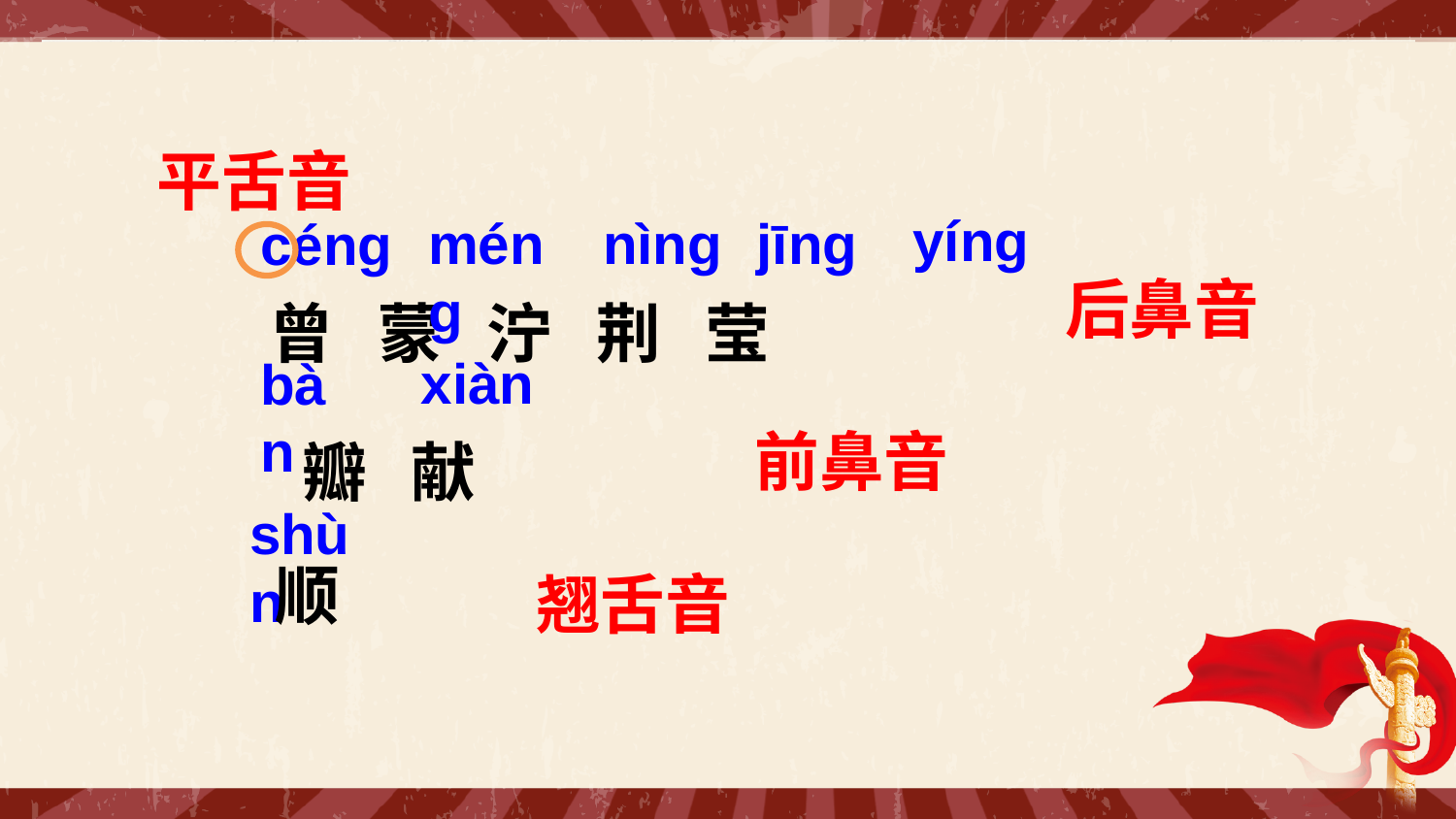

平舌音
yínɡ
nìnɡ
jīnɡ
ménɡ
cénɡ
曾   蒙   泞   荆   莹

后鼻音
xiàn
bàn
瓣   献
前鼻音
shùn
顺
翘舌音